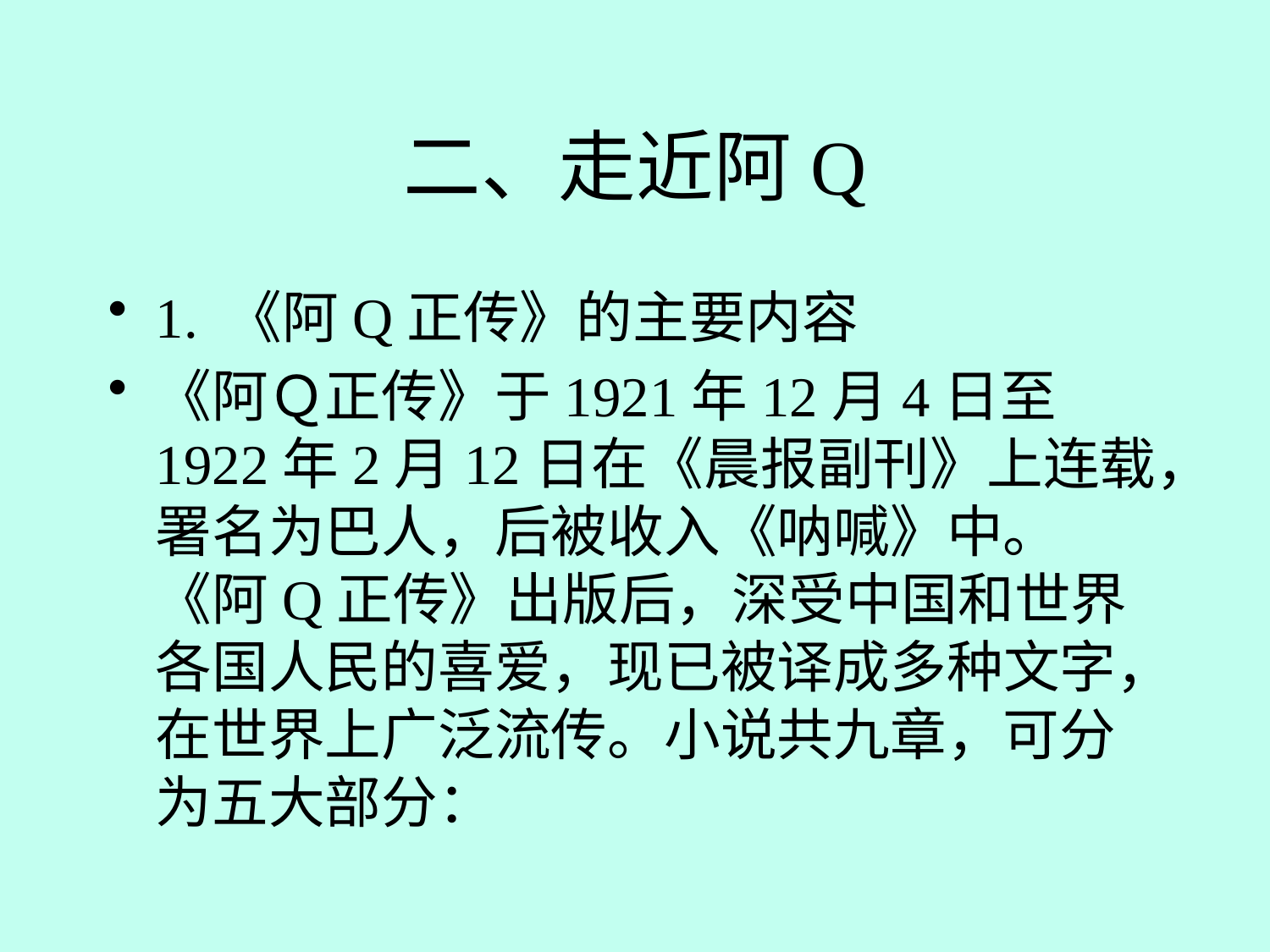

# 二、走近阿Q
1. 《阿Q正传》的主要内容
《阿Ｑ正传》于1921年12月4日至1922年2月12日在《晨报副刊》上连载，署名为巴人，后被收入《呐喊》中。《阿Q正传》出版后，深受中国和世界各国人民的喜爱，现已被译成多种文字，在世界上广泛流传。小说共九章，可分为五大部分：